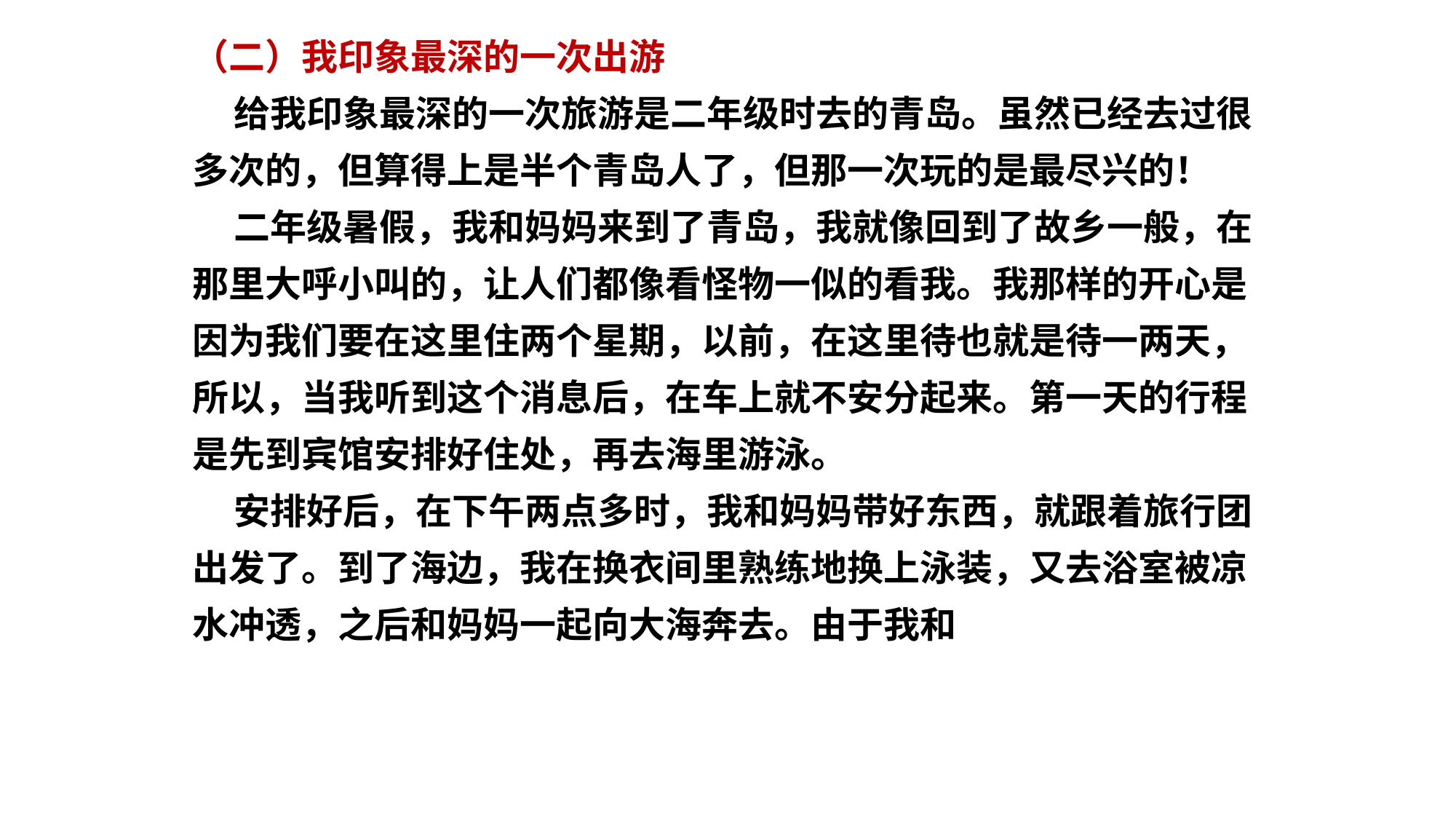

（二）我印象最深的一次出游
    给我印象最深的一次旅游是二年级时去的青岛。虽然已经去过很多次的，但算得上是半个青岛人了，但那一次玩的是最尽兴的！
    二年级暑假，我和妈妈来到了青岛，我就像回到了故乡一般，在那里大呼小叫的，让人们都像看怪物一似的看我。我那样的开心是因为我们要在这里住两个星期，以前，在这里待也就是待一两天，所以，当我听到这个消息后，在车上就不安分起来。第一天的行程是先到宾馆安排好住处，再去海里游泳。
    安排好后，在下午两点多时，我和妈妈带好东西，就跟着旅行团出发了。到了海边，我在换衣间里熟练地换上泳装，又去浴室被凉水冲透，之后和妈妈一起向大海奔去。由于我和
活动示例